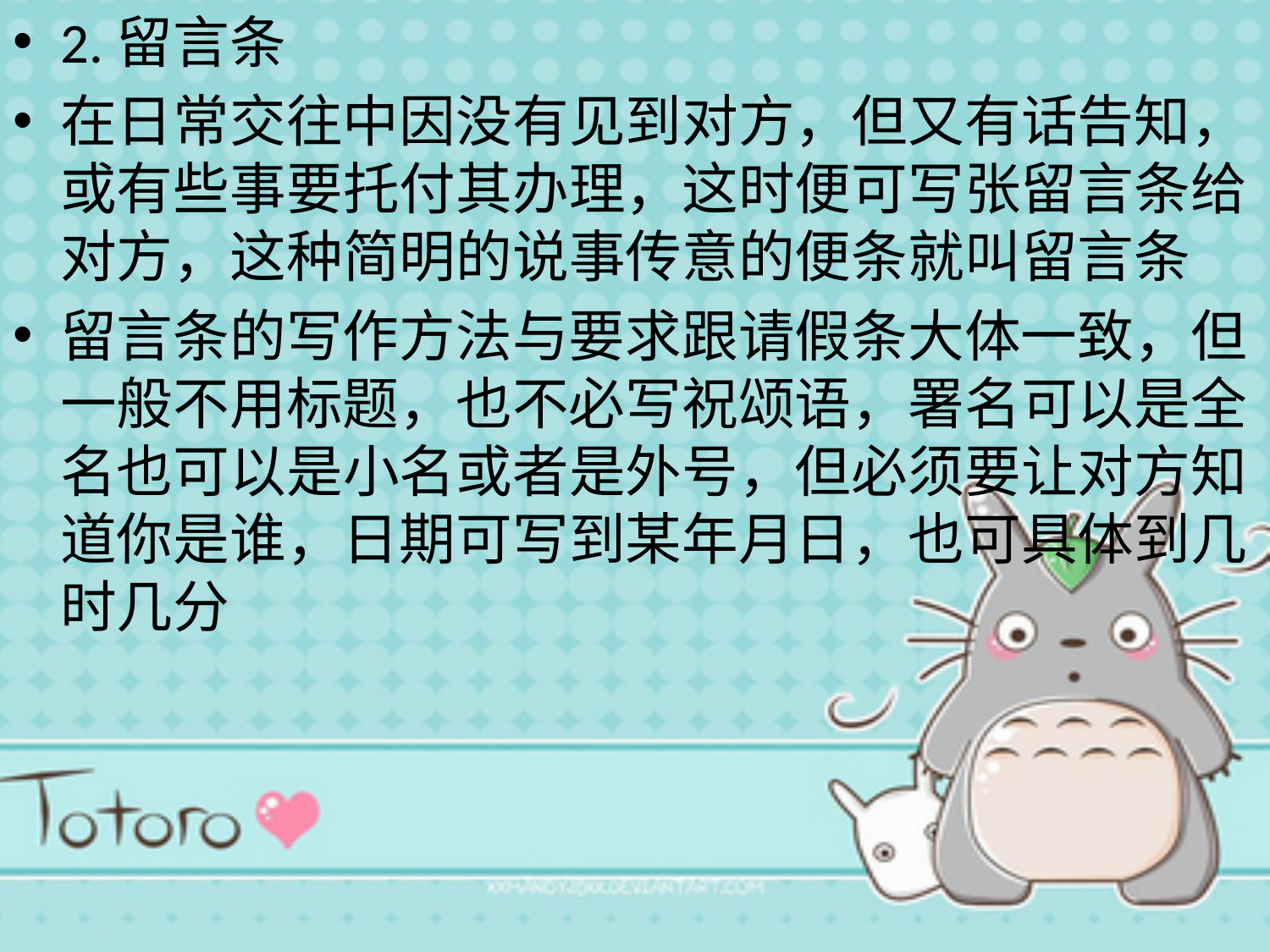

2.留言条
在日常交往中因没有见到对方，但又有话告知，或有些事要托付其办理，这时便可写张留言条给对方，这种简明的说事传意的便条就叫留言条
留言条的写作方法与要求跟请假条大体一致，但一般不用标题，也不必写祝颂语，署名可以是全名也可以是小名或者是外号，但必须要让对方知道你是谁，日期可写到某年月日，也可具体到几时几分